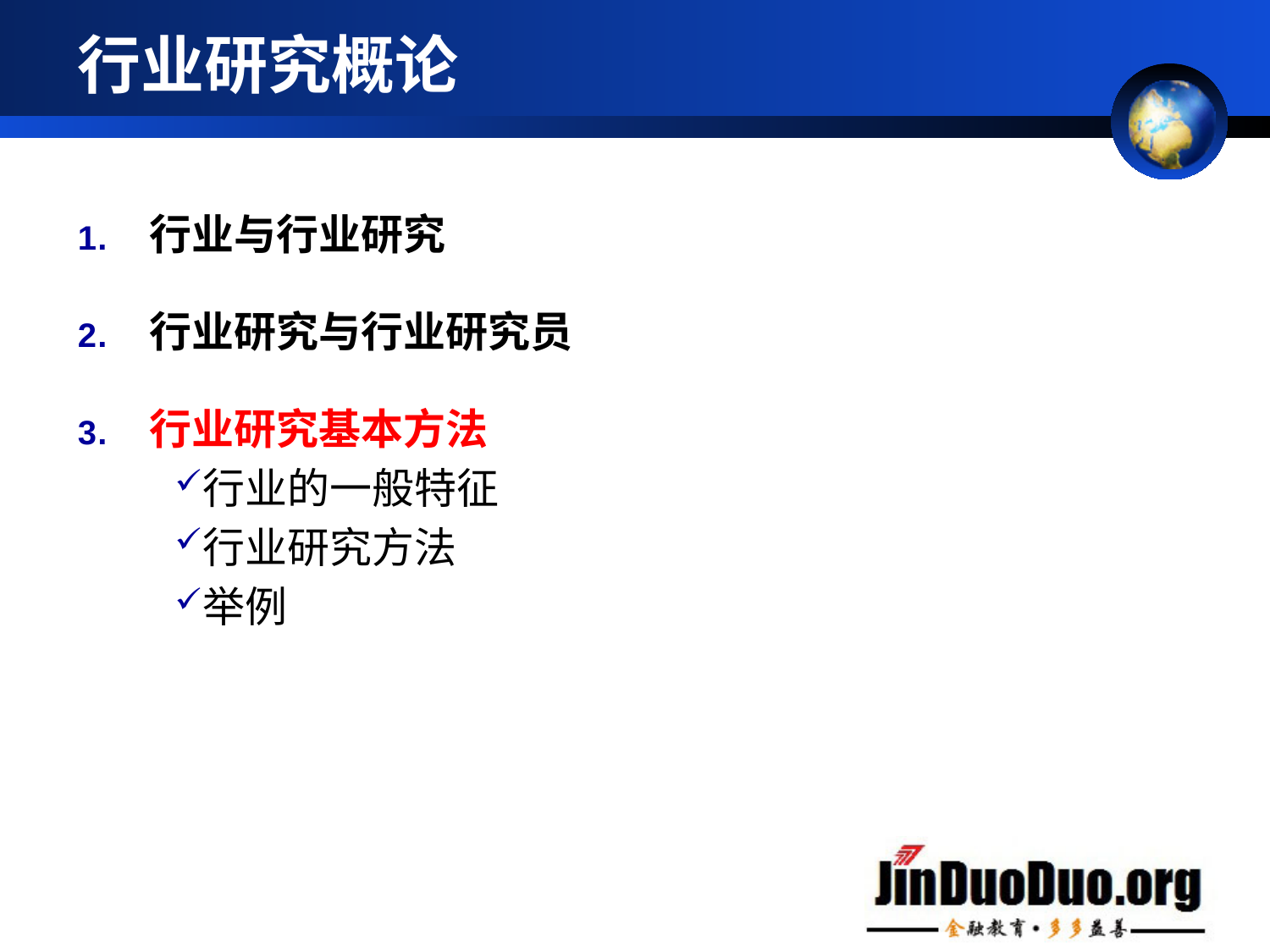

# 行业研究概论
行业与行业研究
行业研究与行业研究员
行业研究基本方法
行业的一般特征
行业研究方法
举例